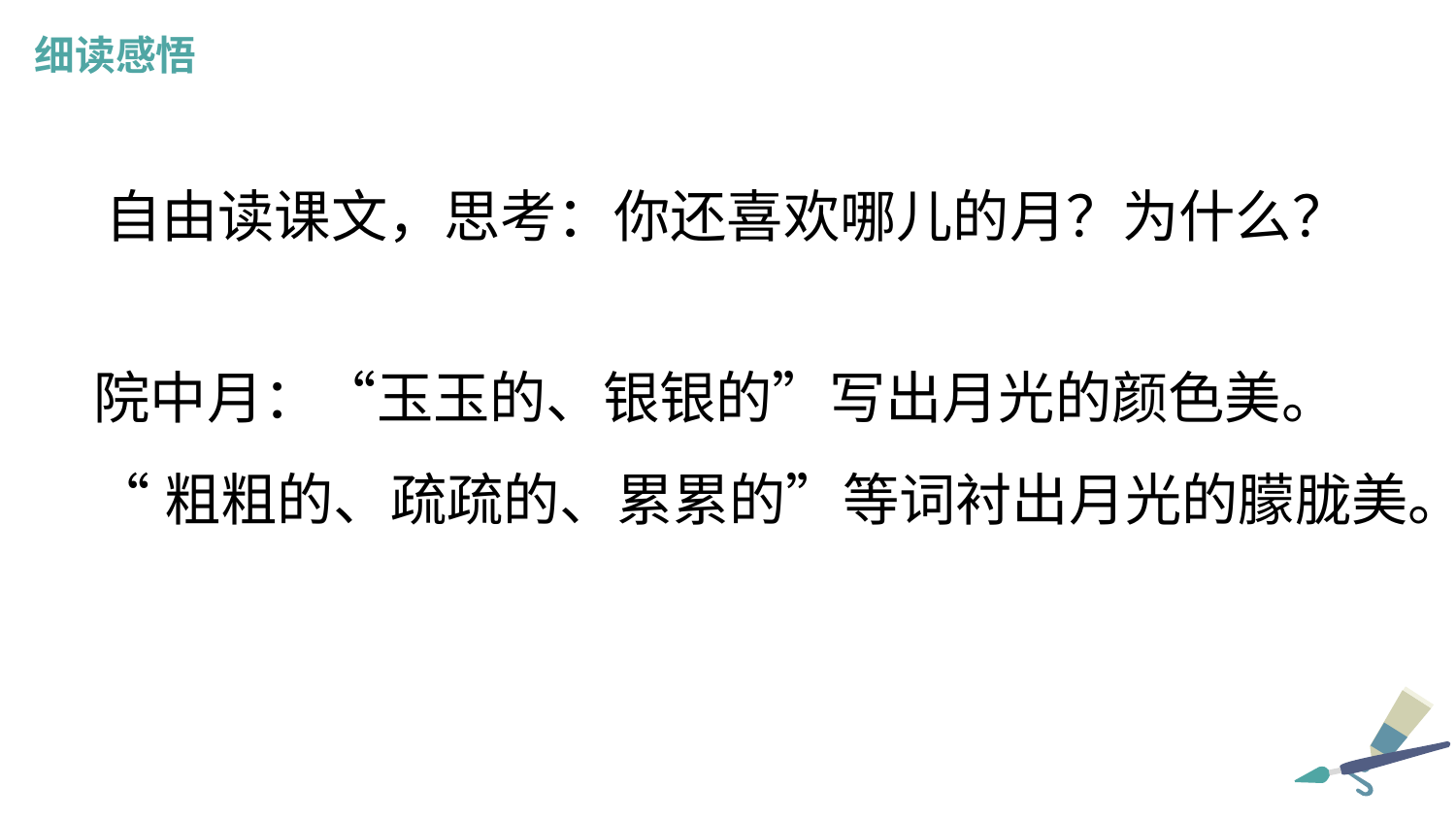

细读感悟
自由读课文，思考：你还喜欢哪儿的月？为什么？
院中月：“玉玉的、银银的”写出月光的颜色美。
“粗粗的、疏疏的、累累的”等词衬出月光的朦胧美。